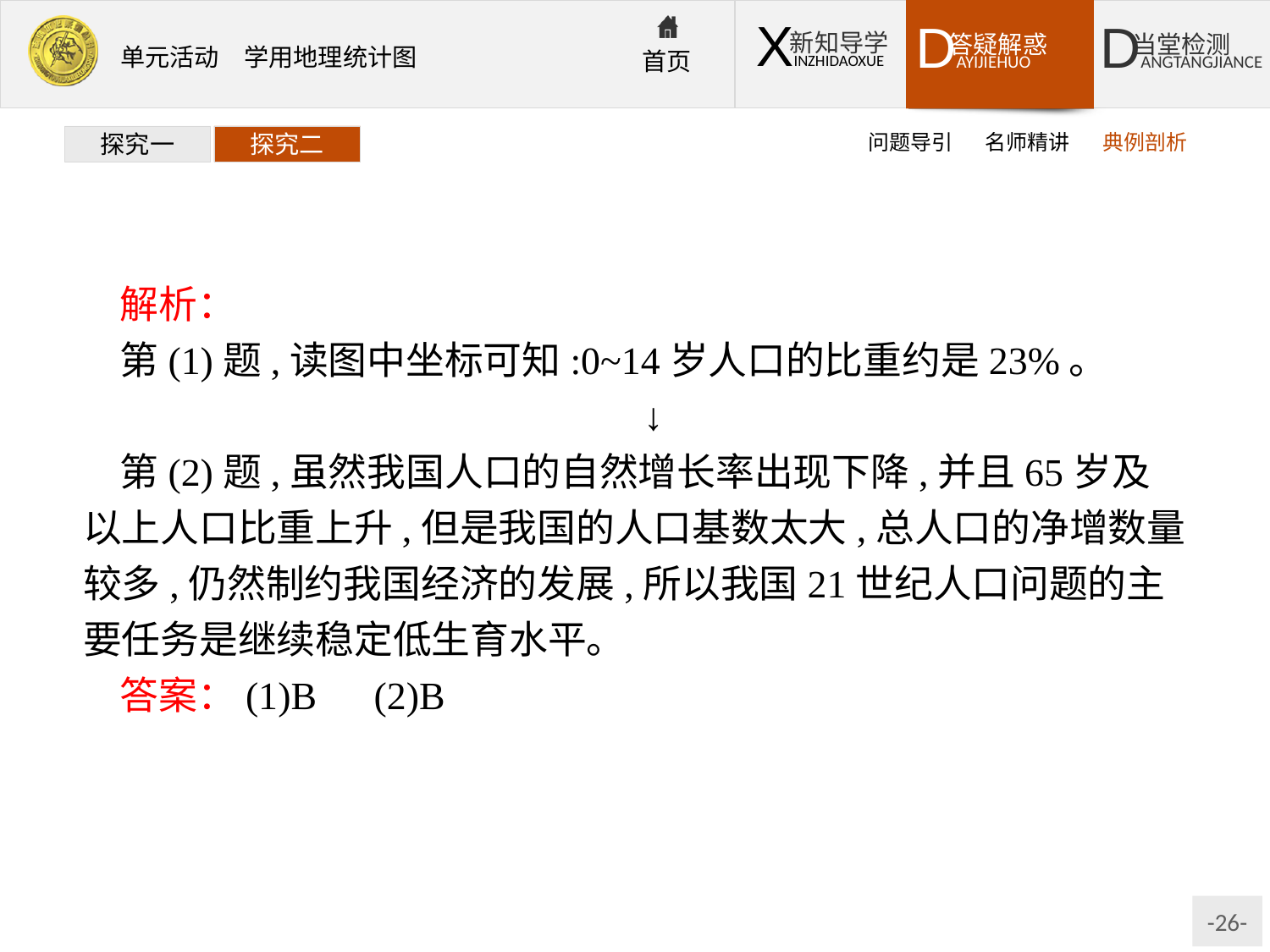

问题导引
名师精讲
典例剖析
探究一
探究二
解析：
第(1)题,读图中坐标可知:0~14岁人口的比重约是23%。
↓
第(2)题,虽然我国人口的自然增长率出现下降,并且65岁及以上人口比重上升,但是我国的人口基数太大,总人口的净增数量较多,仍然制约我国经济的发展,所以我国21世纪人口问题的主要任务是继续稳定低生育水平。
答案：(1)B　(2)B